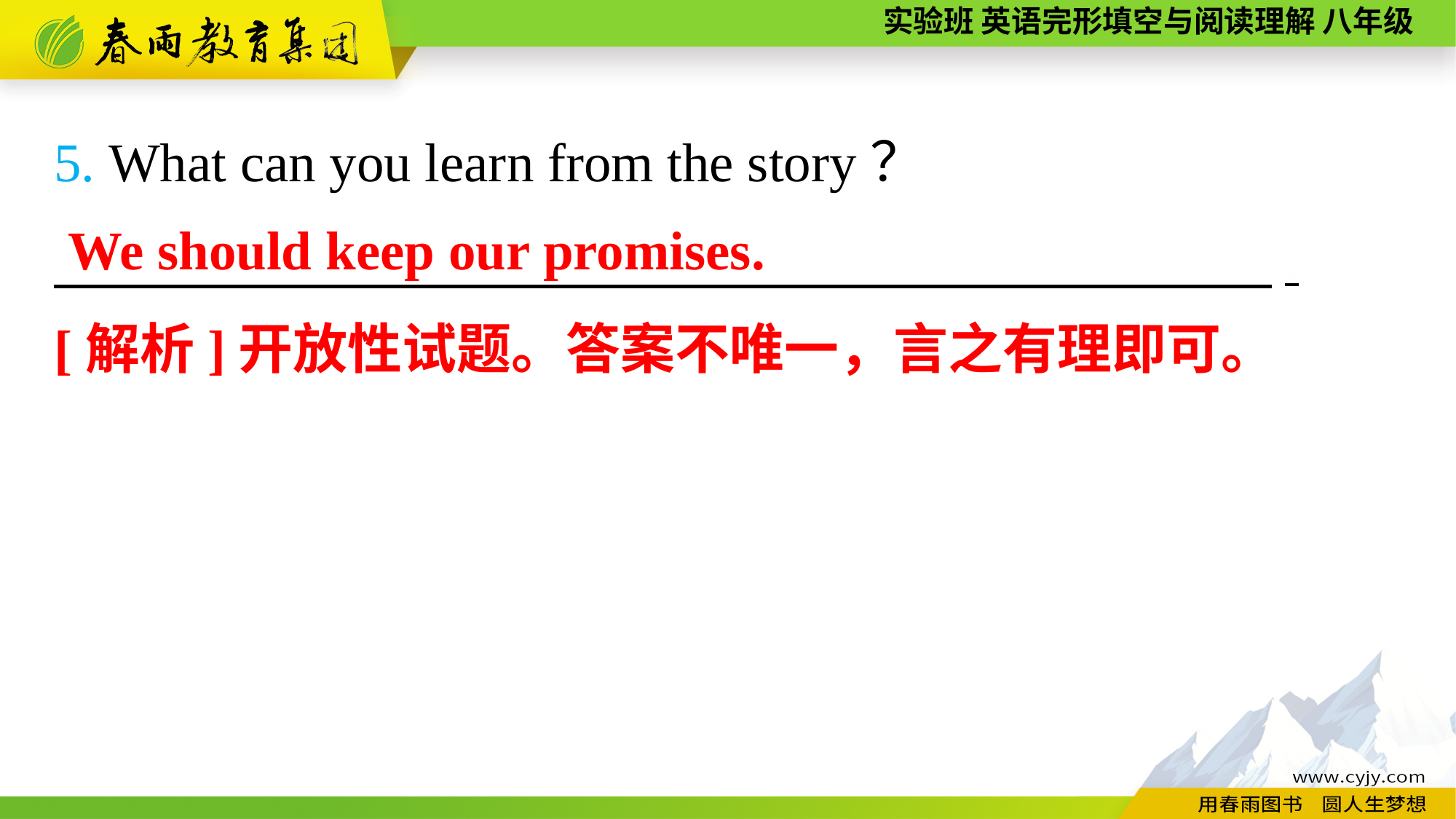

5. What can you learn from the story？
　　　　                                                                         　　,
We should keep our promises.
[解析]开放性试题。答案不唯一，言之有理即可。